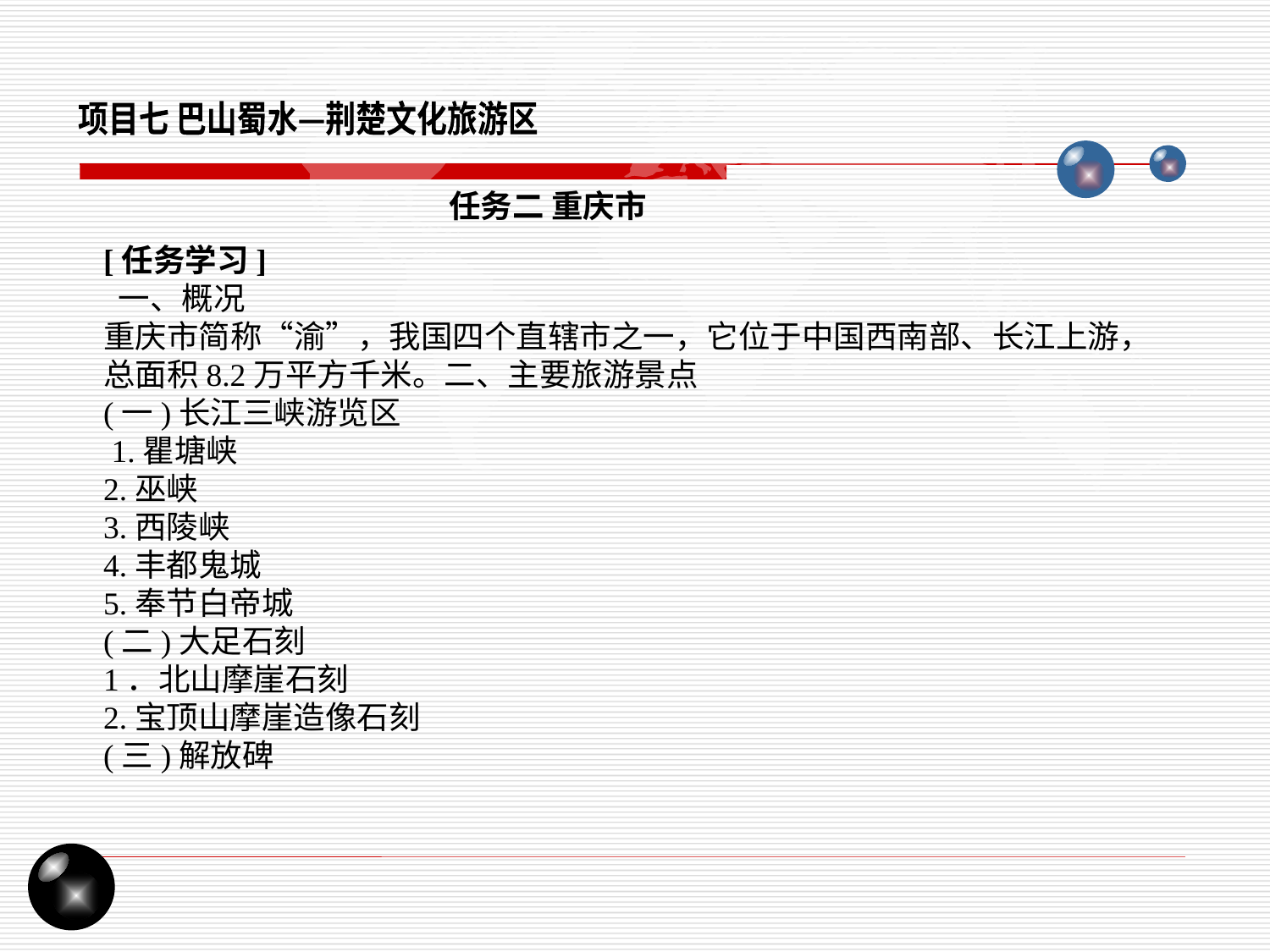

项目七 巴山蜀水—荆楚文化旅游区
任务二 重庆市

[任务学习]
 一、概况
重庆市简称“渝”，我国四个直辖市之一，它位于中国西南部、长江上游，总面积8.2万平方千米。二、主要旅游景点
(一)长江三峡游览区
 1.瞿塘峡
2.巫峡
3.西陵峡
4.丰都鬼城
5.奉节白帝城
(二)大足石刻
1．北山摩崖石刻
2.宝顶山摩崖造像石刻
(三)解放碑